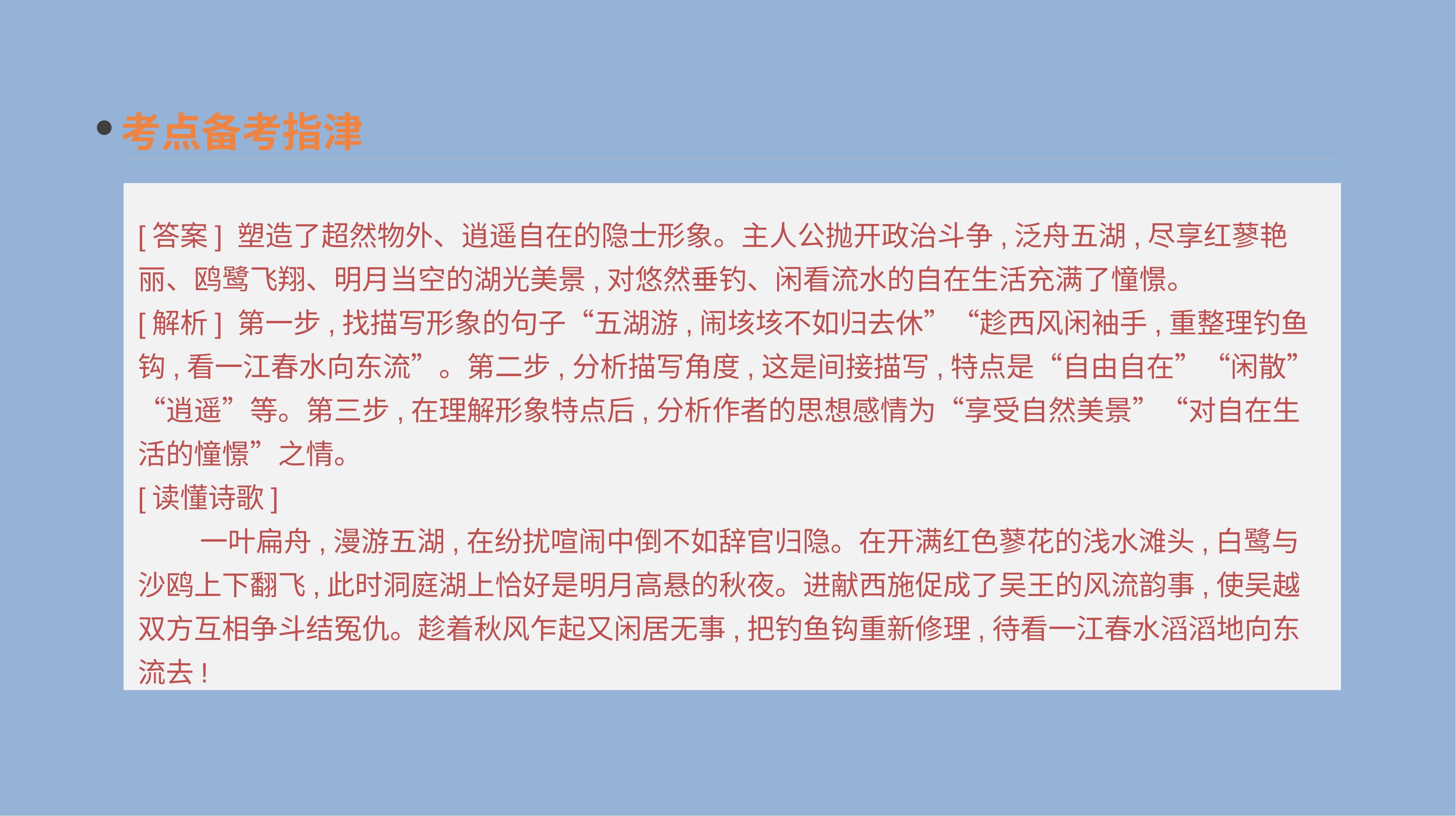

考点备考指津

[答案] 塑造了超然物外、逍遥自在的隐士形象。主人公抛开政治斗争,泛舟五湖,尽享红蓼艳丽、鸥鹭飞翔、明月当空的湖光美景,对悠然垂钓、闲看流水的自在生活充满了憧憬。
[解析] 第一步,找描写形象的句子“五湖游,闹垓垓不如归去休”“趁西风闲袖手,重整理钓鱼钩,看一江春水向东流”。第二步,分析描写角度,这是间接描写,特点是“自由自在”“闲散”“逍遥”等。第三步,在理解形象特点后,分析作者的思想感情为“享受自然美景”“对自在生活的憧憬”之情。
[读懂诗歌]
　　 一叶扁舟,漫游五湖,在纷扰喧闹中倒不如辞官归隐。在开满红色蓼花的浅水滩头,白鹭与沙鸥上下翻飞,此时洞庭湖上恰好是明月高悬的秋夜。进献西施促成了吴王的风流韵事,使吴越双方互相争斗结冤仇。趁着秋风乍起又闲居无事,把钓鱼钩重新修理,待看一江春水滔滔地向东流去!